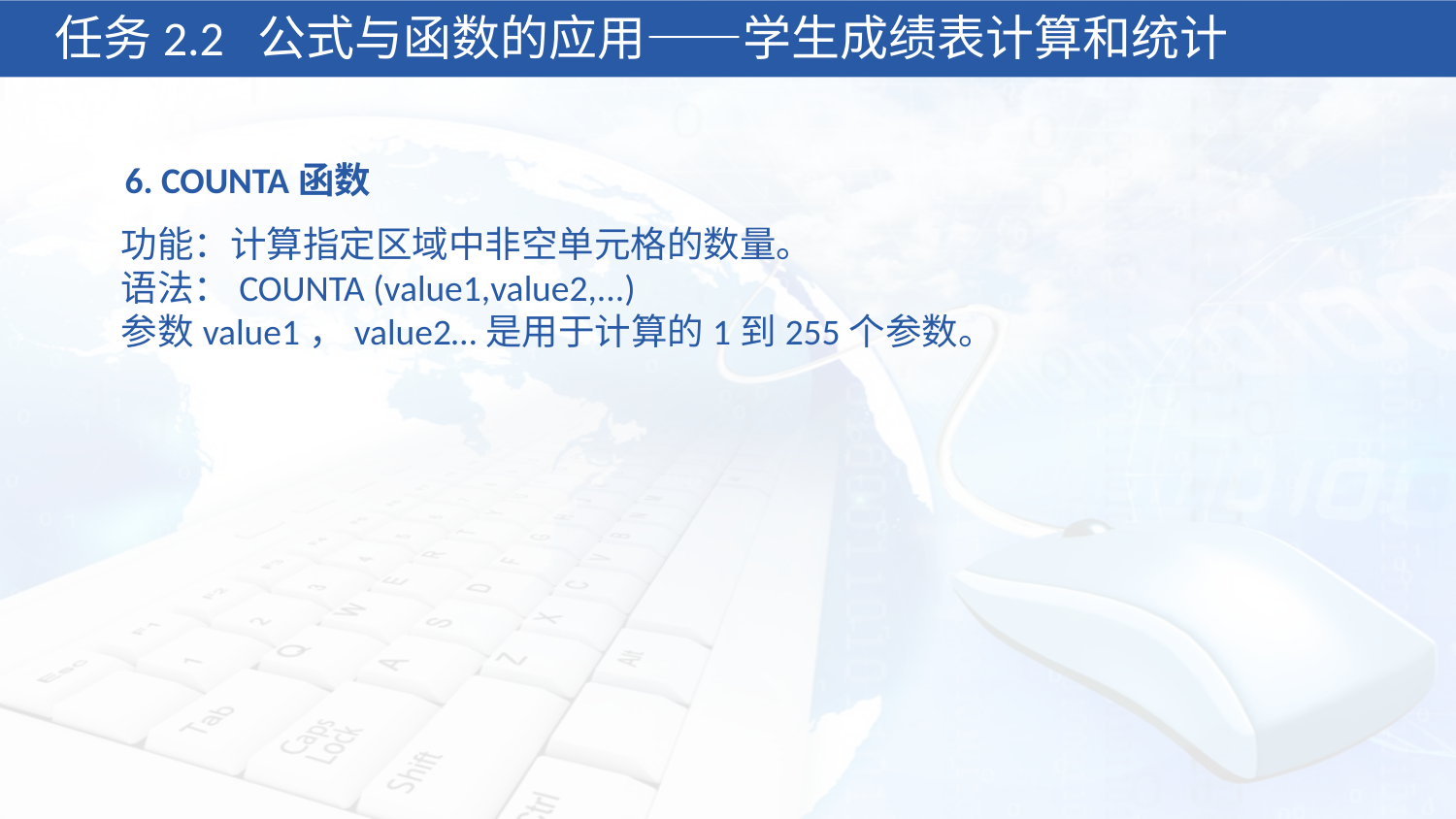

任务2.2  公式与函数的应用——学生成绩表计算和统计
6. COUNTA函数
功能：计算指定区域中非空单元格的数量。
语法：COUNTA (value1,value2,...)
参数value1，value2…是用于计算的1到255个参数。